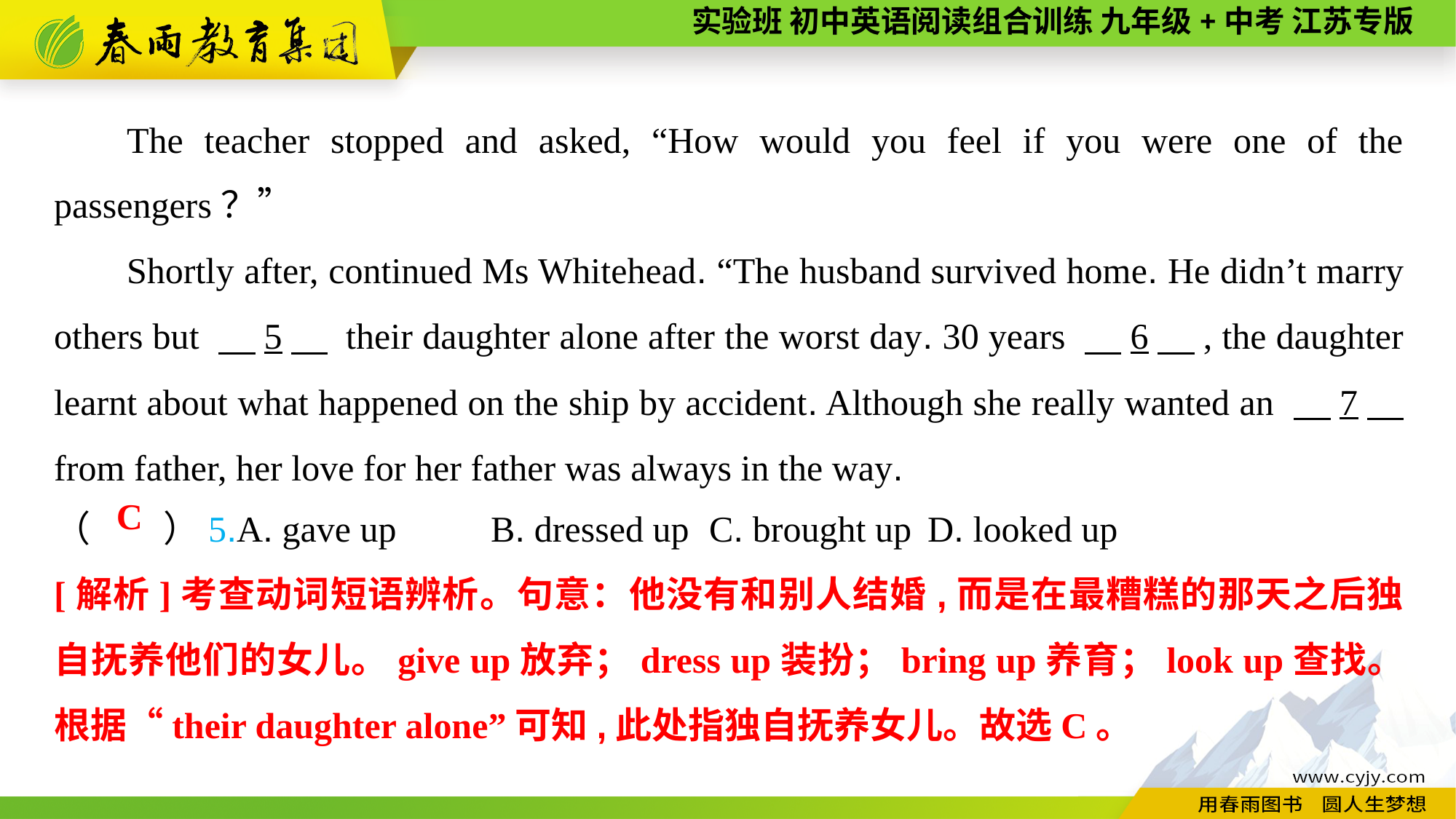

The teacher stopped and asked, “How would you feel if you were one of the passengers？”
Shortly after, continued Ms Whitehead. “The husband survived home. He didn’t marry others but 　5　 their daughter alone after the worst day. 30 years 　6　, the daughter learnt about what happened on the ship by accident. Although she really wanted an 　7　 from father, her love for her father was always in the way.
（　　）5.A. gave up	B. dressed up	C. brought up	D. looked up
C
[解析]考查动词短语辨析。句意：他没有和别人结婚,而是在最糟糕的那天之后独自抚养他们的女儿。give up放弃；dress up装扮；bring up养育；look up查找。根据“their daughter alone”可知,此处指独自抚养女儿。故选C。